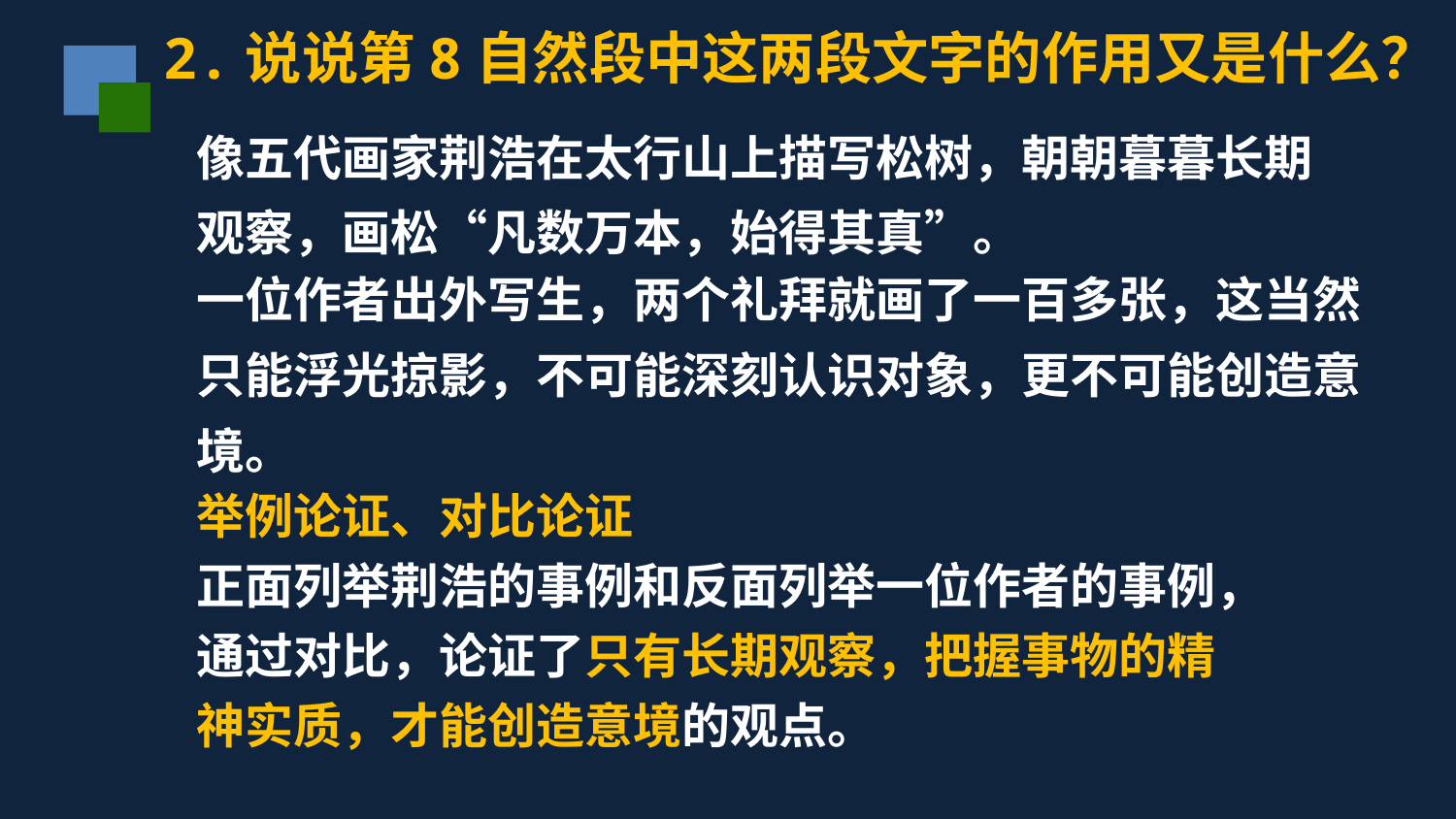

2.说说第8自然段中这两段文字的作用又是什么？

像五代画家荆浩在太行山上描写松树，朝朝暮暮长期观察，画松“凡数万本，始得其真”。
一位作者出外写生，两个礼拜就画了一百多张，这当然只能浮光掠影，不可能深刻认识对象，更不可能创造意境。
举例论证、对比论证
正面列举荆浩的事例和反面列举一位作者的事例，通过对比，论证了只有长期观察，把握事物的精神实质，才能创造意境的观点。